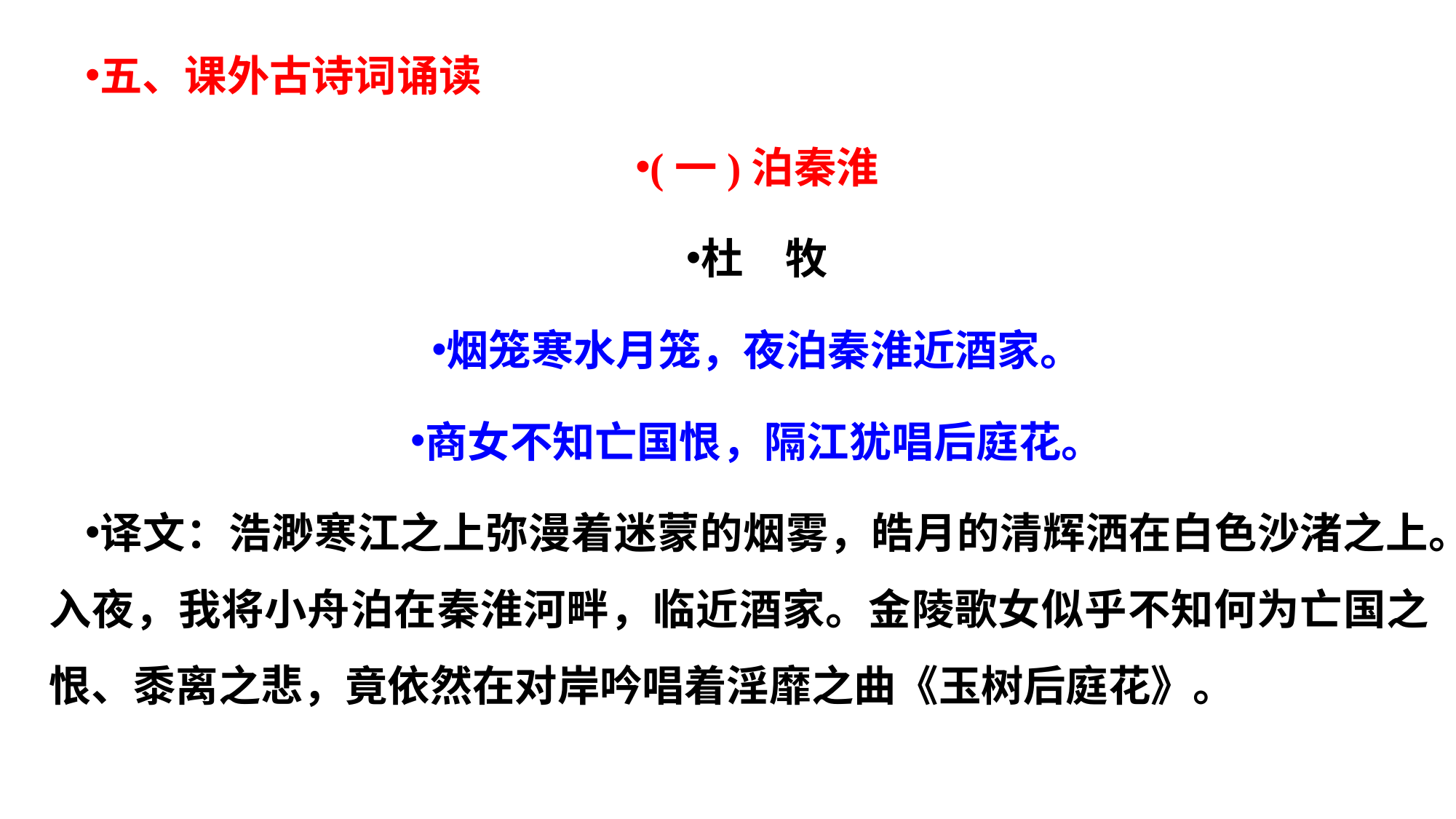

五、课外古诗词诵读
(一)泊秦淮
杜　牧
烟笼寒水月笼，夜泊秦淮近酒家。
商女不知亡国恨，隔江犹唱后庭花。
译文：浩渺寒江之上弥漫着迷蒙的烟雾，皓月的清辉洒在白色沙渚之上。入夜，我将小舟泊在秦淮河畔，临近酒家。金陵歌女似乎不知何为亡国之恨、黍离之悲，竟依然在对岸吟唱着淫靡之曲《玉树后庭花》。